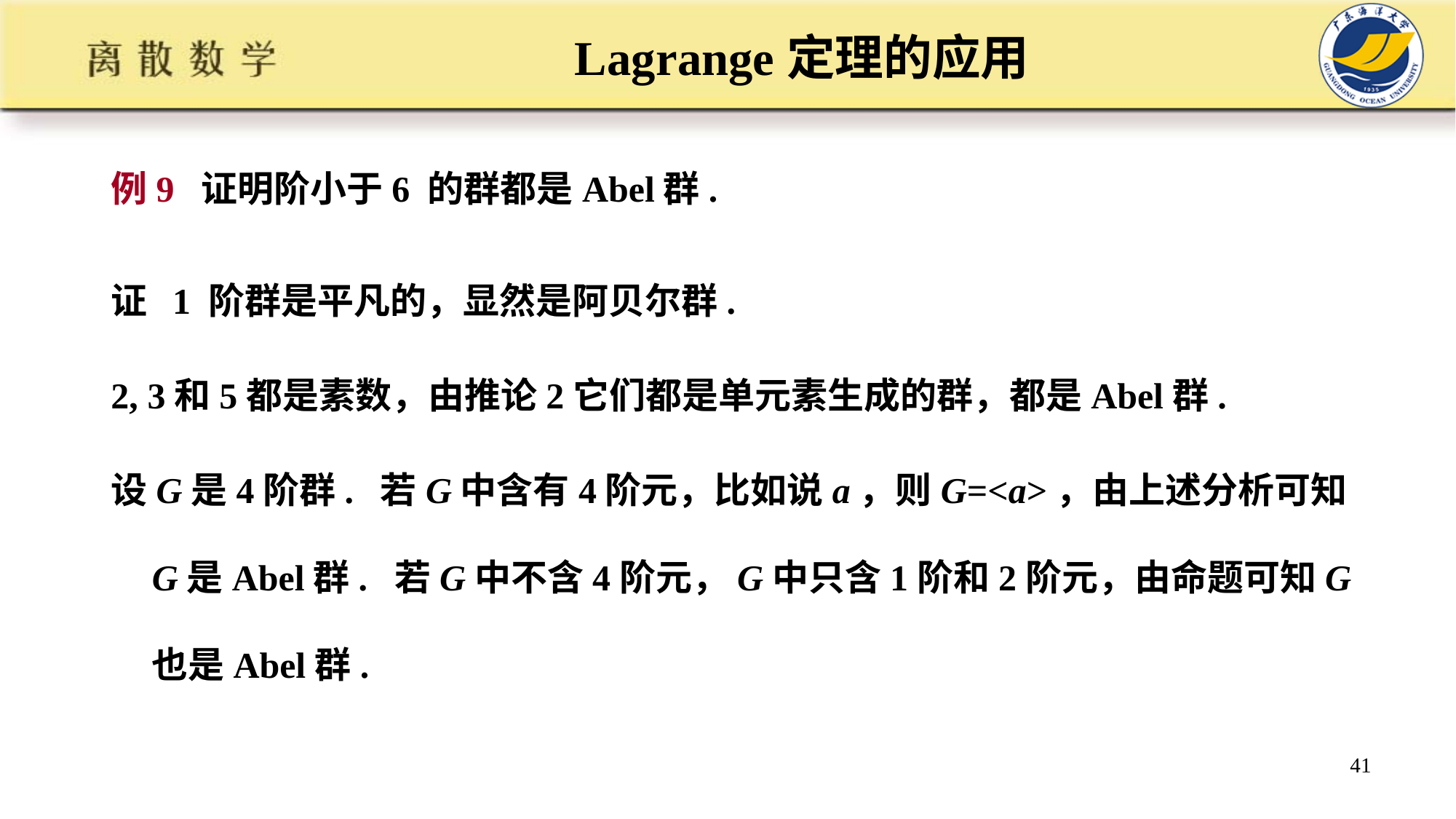

# Lagrange定理的应用
例9  证明阶小于6 的群都是Abel群.
证  1 阶群是平凡的，显然是阿贝尔群.
2, 3和5都是素数，由推论2它们都是单元素生成的群，都是Abel群.
设G是4阶群.  若G中含有4阶元，比如说a，则G=<a>，由上述分析可知G是Abel群.  若G中不含4阶元，G中只含1阶和2阶元，由命题可知G也是Abel群.
41